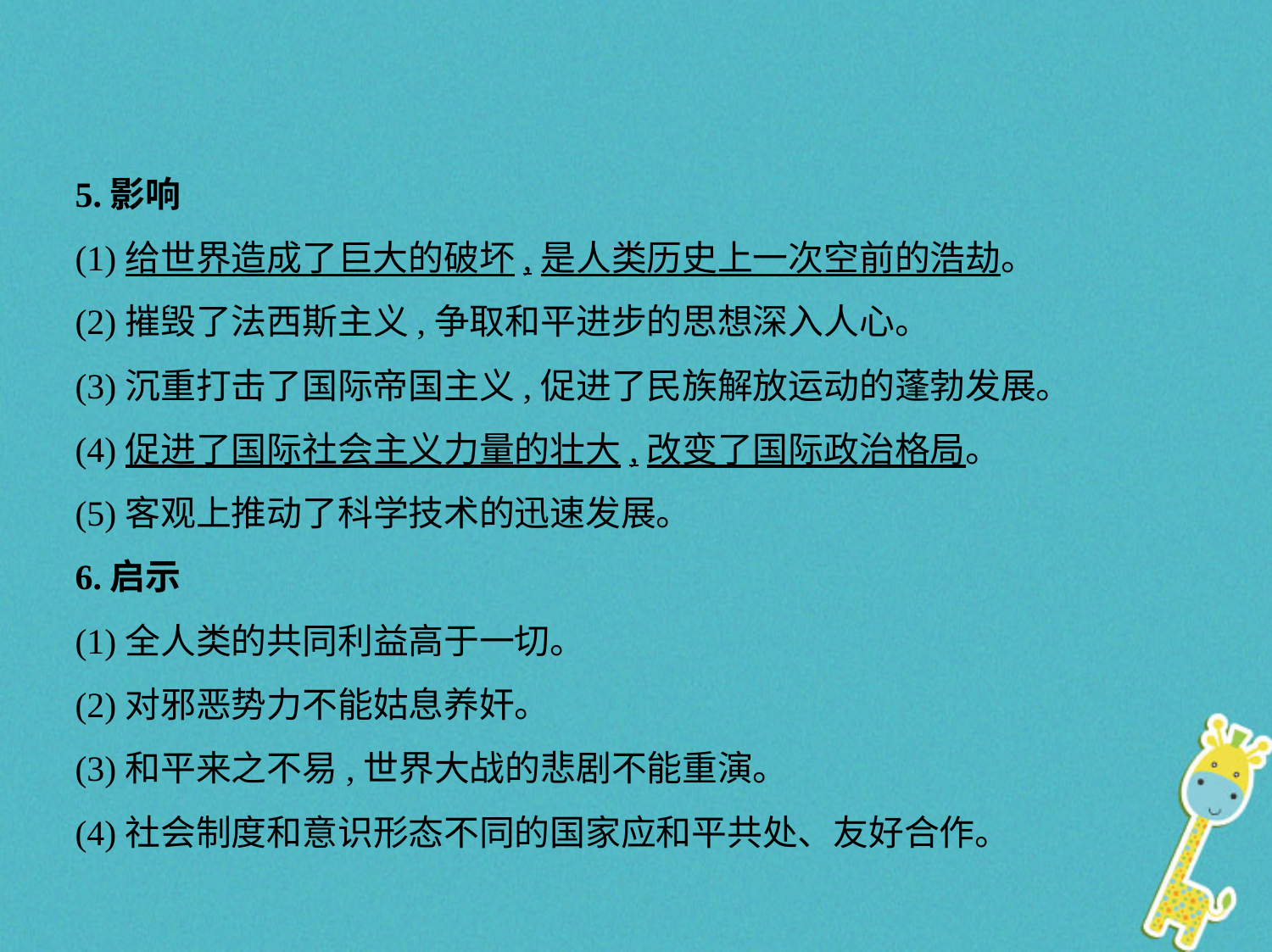

5.影响
(1)给世界造成了巨大的破坏,是人类历史上一次空前的浩劫。
(2)摧毁了法西斯主义,争取和平进步的思想深入人心。
(3)沉重打击了国际帝国主义,促进了民族解放运动的蓬勃发展。
(4)促进了国际社会主义力量的壮大,改变了国际政治格局。
(5)客观上推动了科学技术的迅速发展。
6.启示
(1)全人类的共同利益高于一切。
(2)对邪恶势力不能姑息养奸。
(3)和平来之不易,世界大战的悲剧不能重演。
(4)社会制度和意识形态不同的国家应和平共处、友好合作。